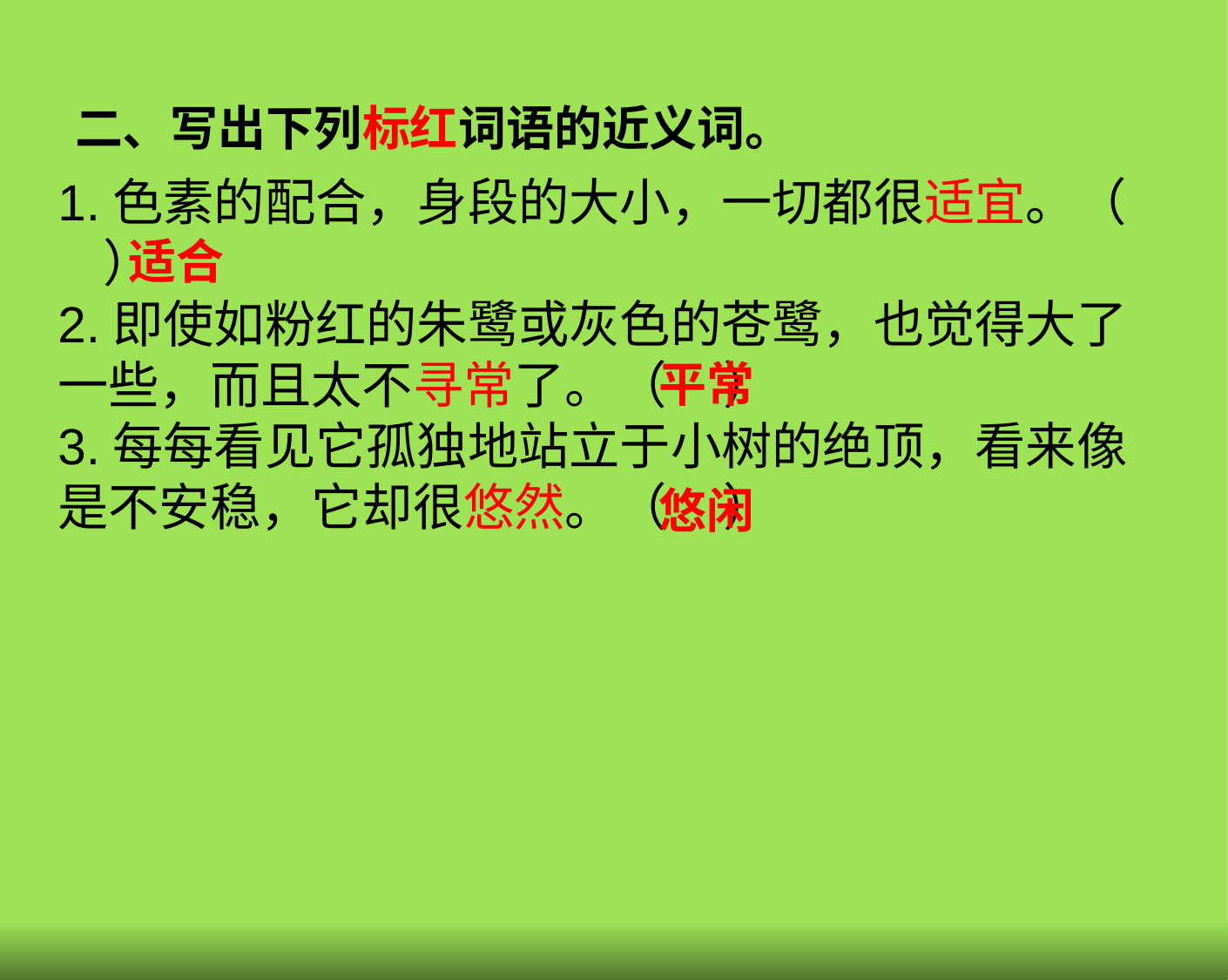

二、写出下列标红词语的近义词。
1.色素的配合，身段的大小，一切都很适宜。（     ）
2.即使如粉红的朱鹭或灰色的苍鹭，也觉得大了一些，而且太不寻常了。（     ）
3.每每看见它孤独地站立于小树的绝顶，看来像是不安稳，它却很悠然。（     ）
适合
平常
悠闲